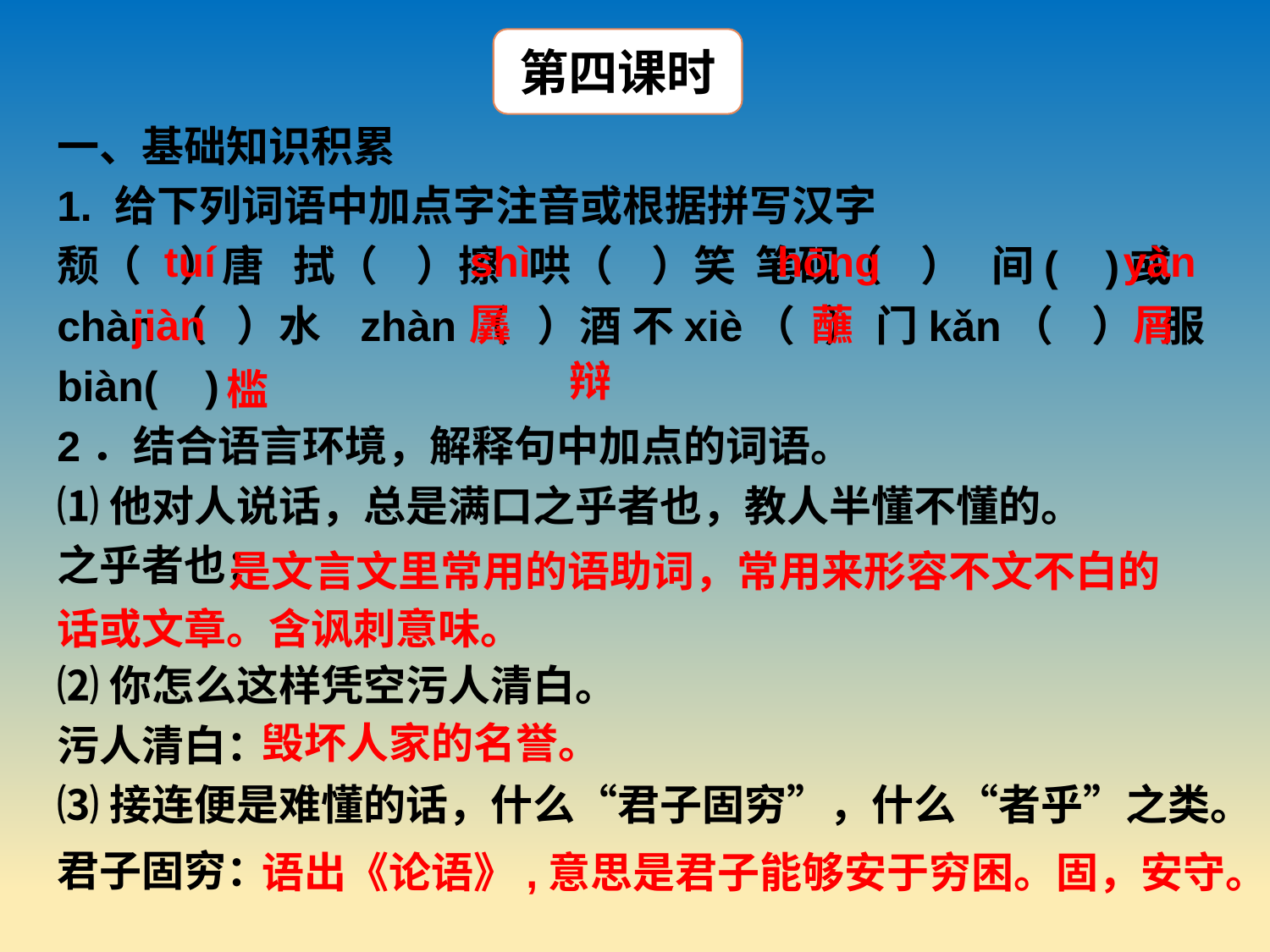

第四课时
一、基础知识积累
1. 给下列词语中加点字注音或根据拼写汉字
颓（    ）唐   拭（    ）擦   哄（    ）笑  笔砚（    ）   间(    )或   chàn（   ）水   zhàn（   ）酒 不xiè（   ） 门kǎn（    ）   服biàn(    )
2．结合语言环境，解释句中加点的词语。
⑴他对人说话，总是满口之乎者也，教人半懂不懂的。
之乎者也：

⑵你怎么这样凭空污人清白。
污人清白：
⑶接连便是难懂的话，什么“君子固穷”，什么“者乎”之类。
君子固穷：
tuí
shì
hōng
yàn
jiàn
羼
蘸
屑
辩
槛
                 是文言文里常用的语助词，常用来形容不文不白的话或文章。含讽刺意味。
毁坏人家的名誉。
语出《论语》,意思是君子能够安于穷困。固，安守。